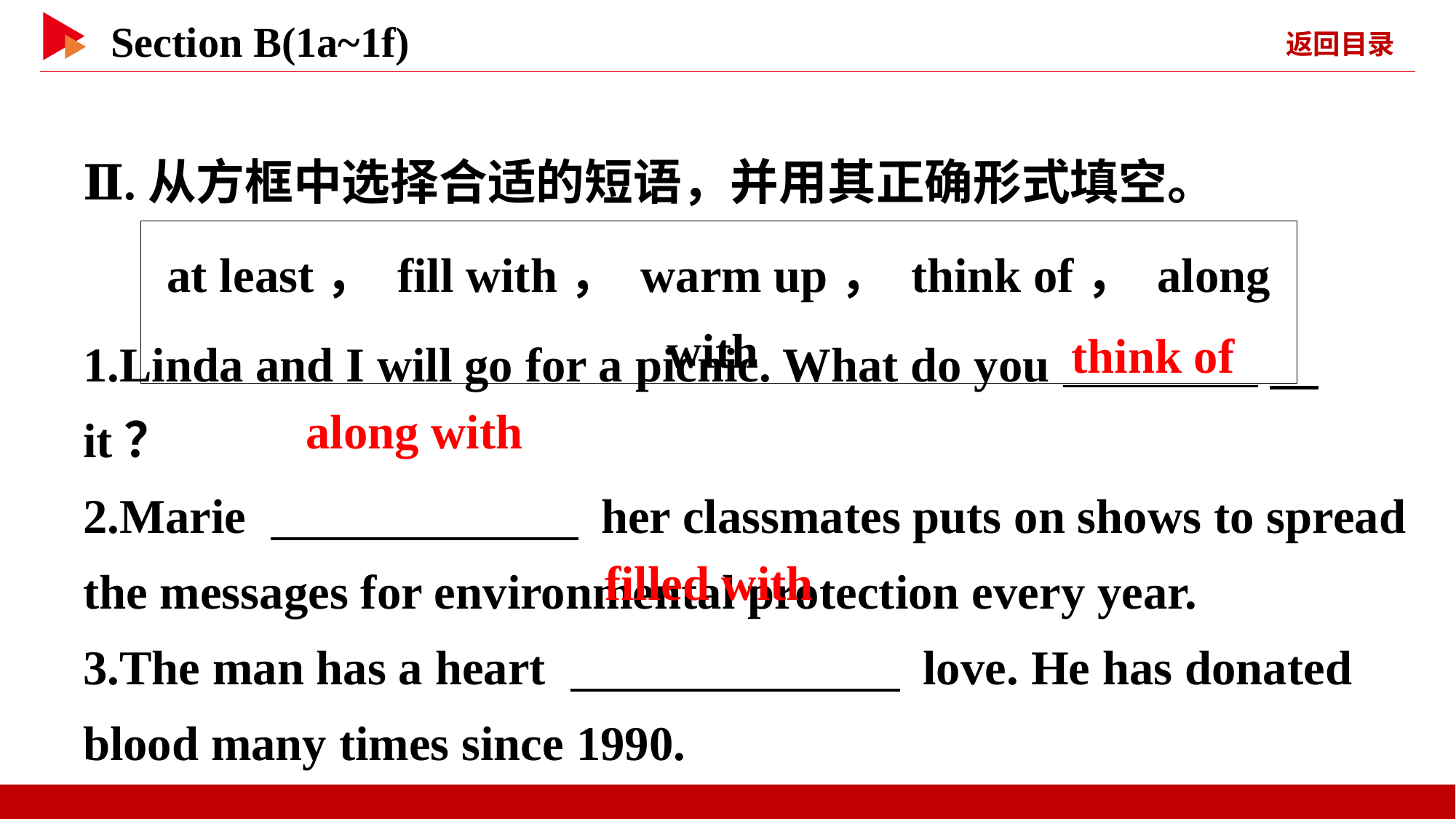

Ⅱ.从方框中选择合适的短语，并用其正确形式填空。
at least， fill with， warm up， think of， along with
1.Linda and I will go for a picnic. What do you                 　 it？
2.Marie 　                   　 her classmates puts on shows to spread the messages for environmental protection every year.
3.The man has a heart 　                     　 love. He has donated blood many times since 1990.
think of
along with
filled with